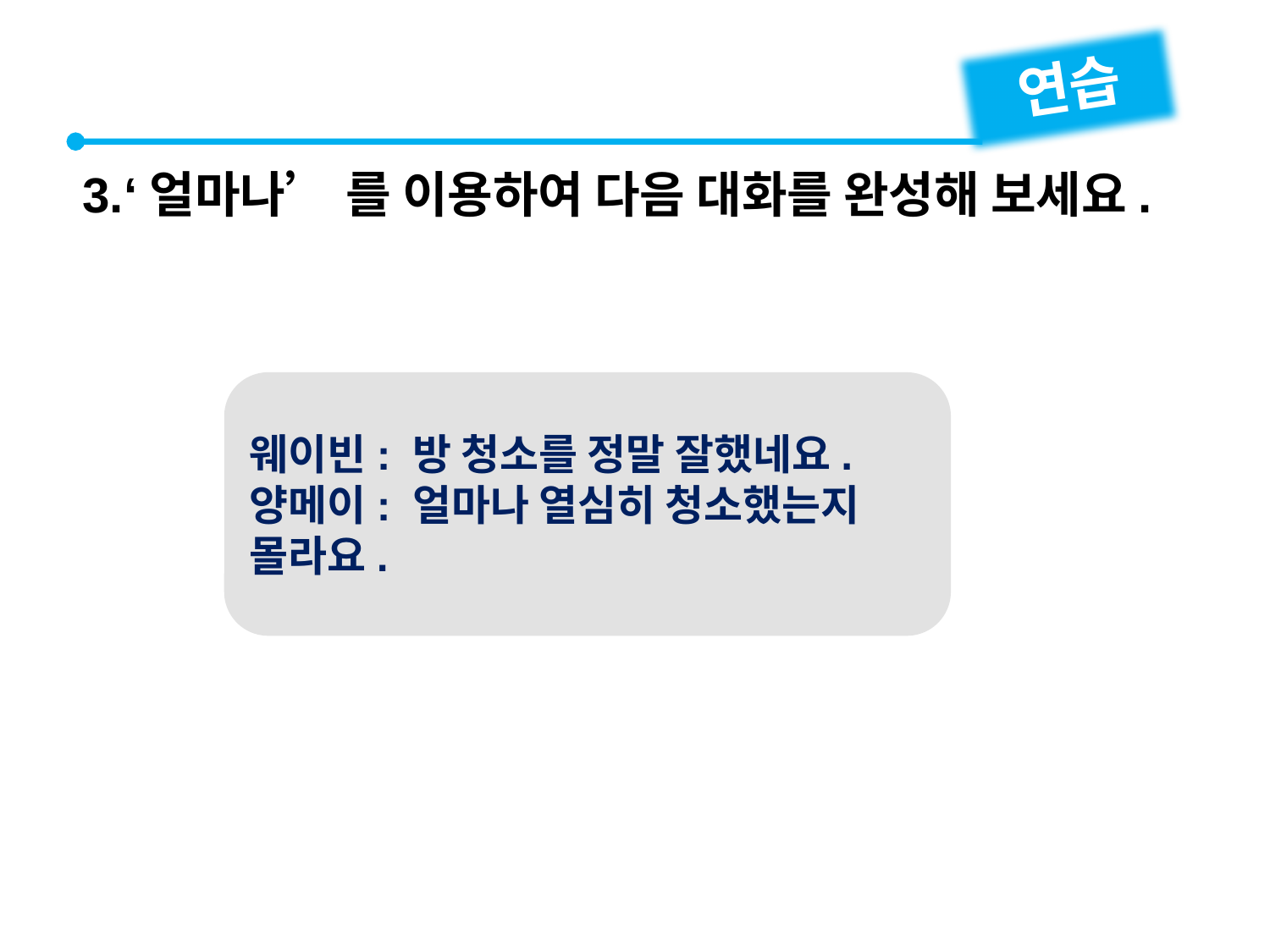

연습
3.‘얼마나’ 를 이용하여 다음 대화를 완성해 보세요.
웨이빈: 방 청소를 정말 잘했네요.
양메이: 얼마나 열심히 청소했는지 몰라요.